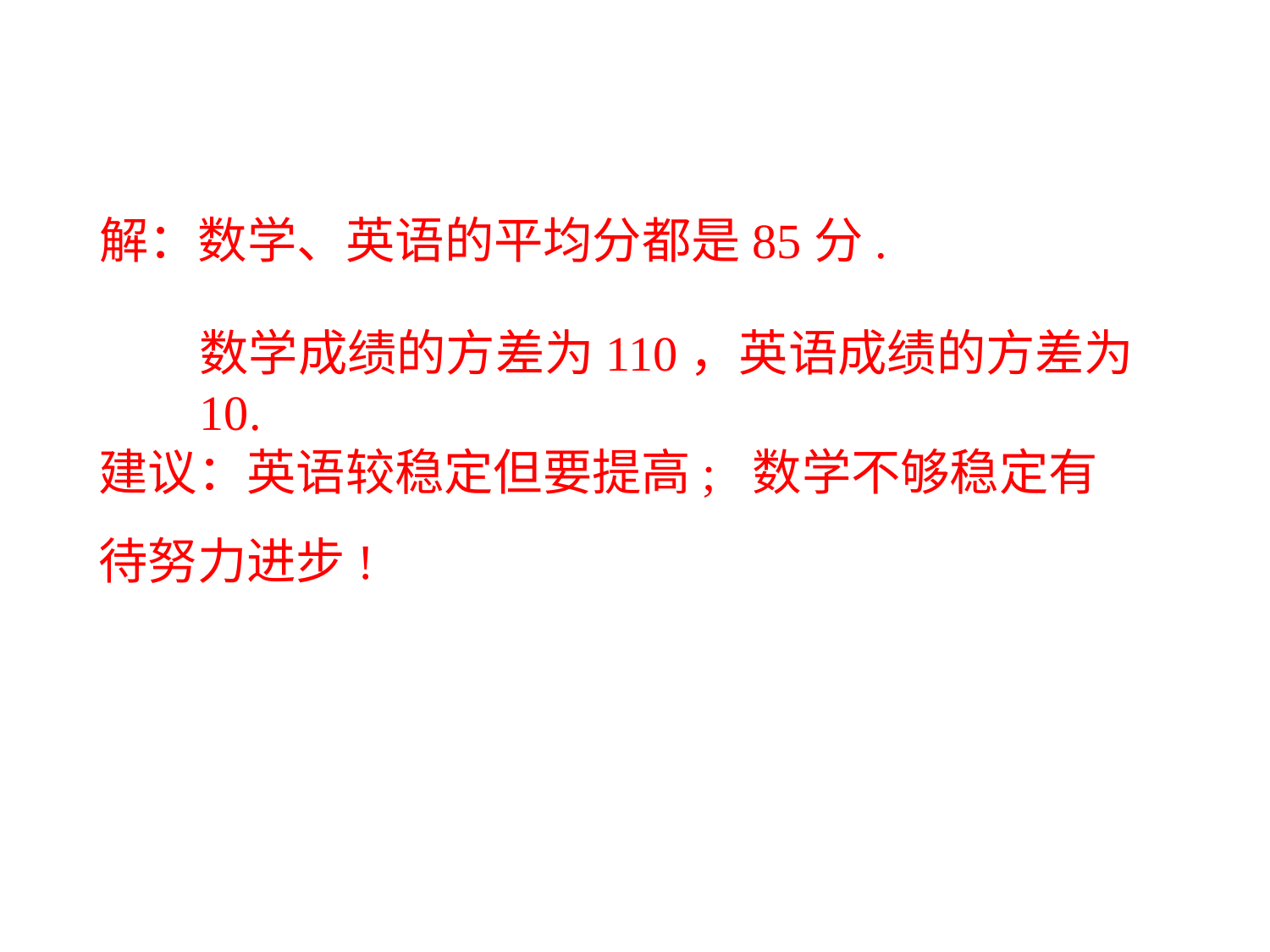

解：数学、英语的平均分都是85分.
数学成绩的方差为110，英语成绩的方差为10.
建议：英语较稳定但要提高;  数学不够稳定有待努力进步!